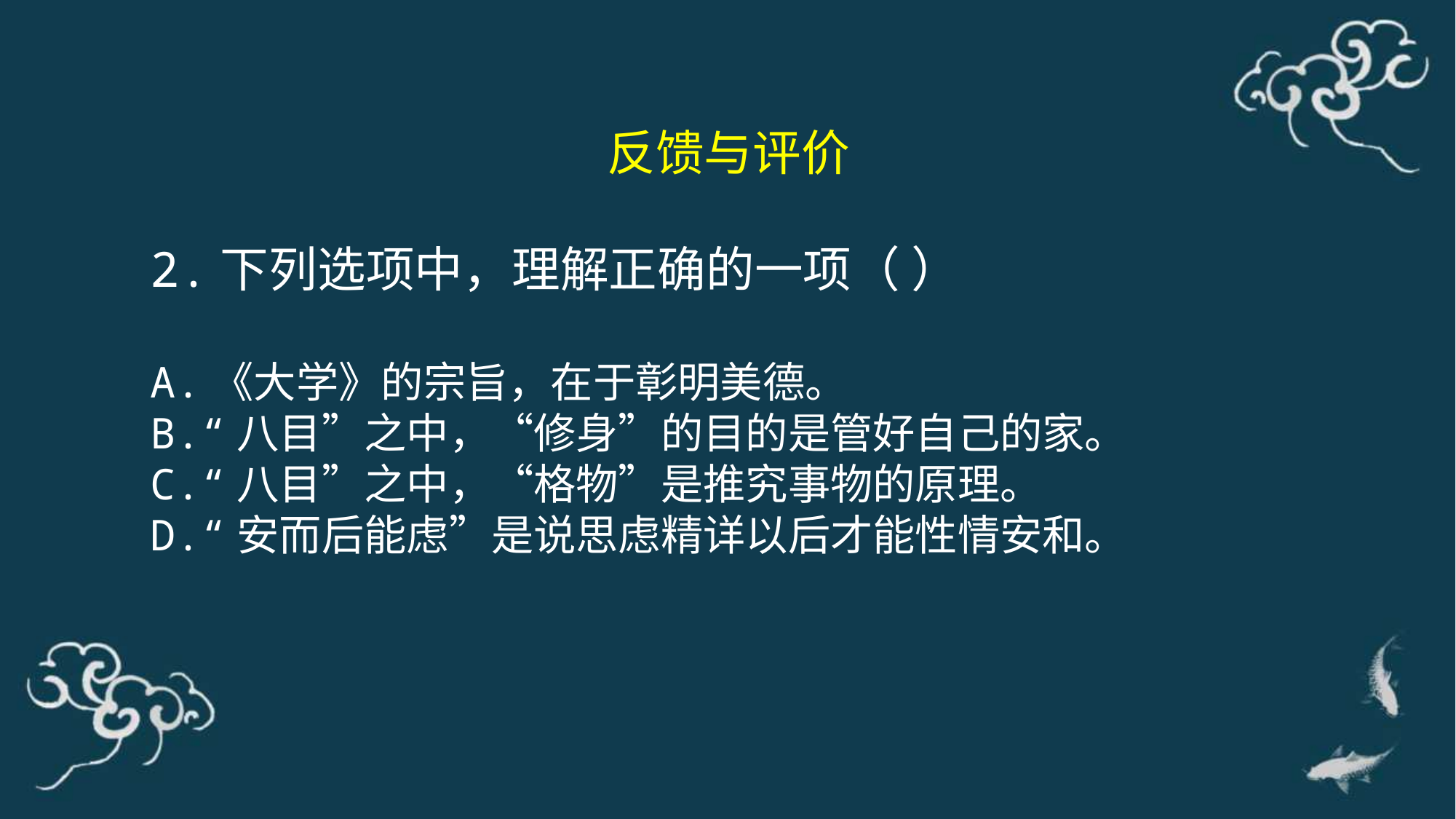

反馈与评价

2.下列选项中，理解正确的一项（ ）

A.《大学》的宗旨，在于彰明美德。
B.“八目”之中，“修身”的目的是管好自己的家。
C.“八目”之中，“格物”是推究事物的原理。
D.“安而后能虑”是说思虑精详以后才能性情安和。